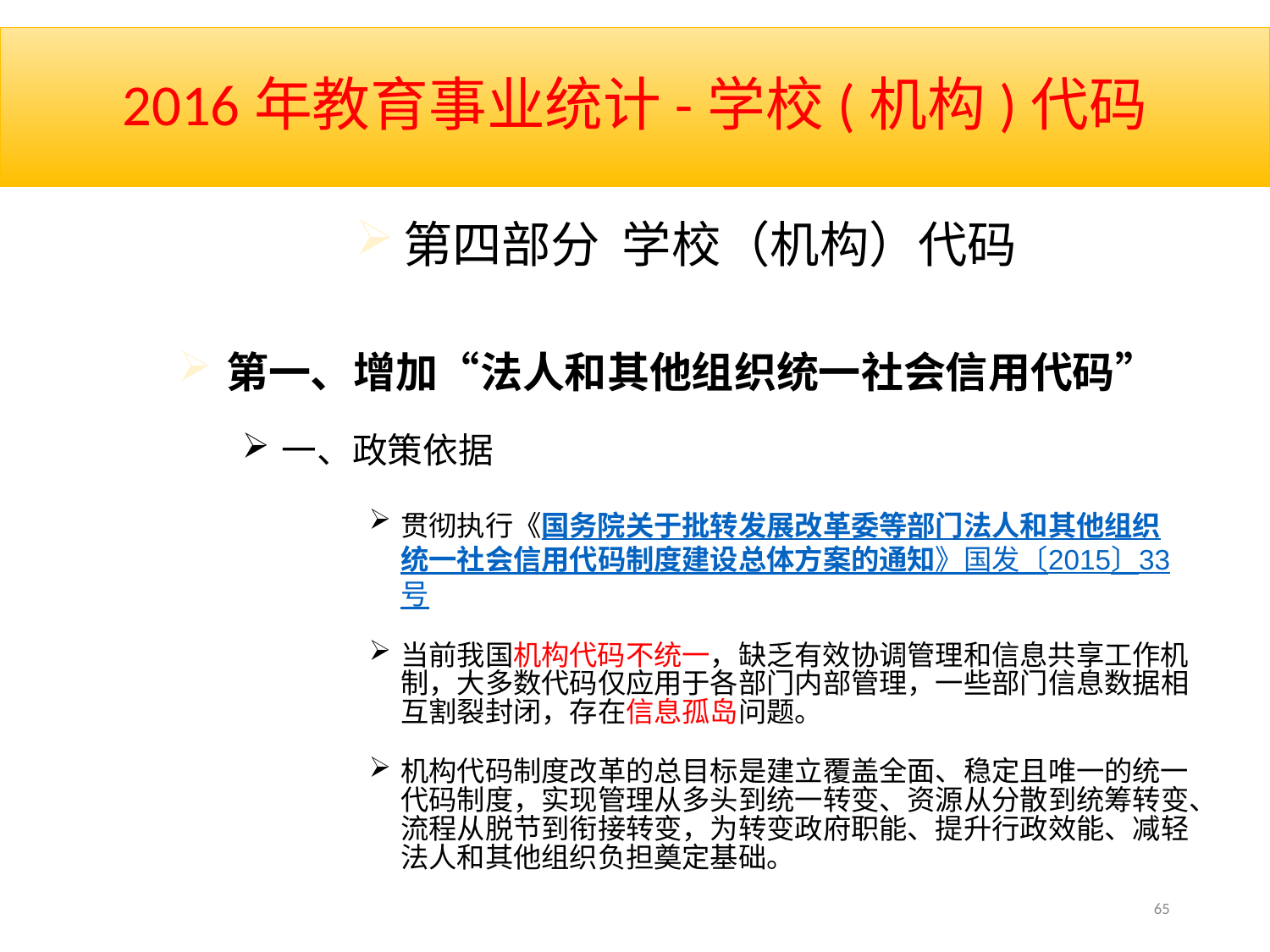

# 2016年教育事业统计-学校(机构)代码
第四部分  学校（机构）代码

第一、增加“法人和其他组织统一社会信用代码”

一、政策依据

贯彻执行《国务院关于批转发展改革委等部门法人和其他组织统一社会信用代码制度建设总体方案的通知》国发〔2015〕33号

当前我国机构代码不统一，缺乏有效协调管理和信息共享工作机制，大多数代码仅应用于各部门内部管理，一些部门信息数据相互割裂封闭，存在信息孤岛问题。

机构代码制度改革的总目标是建立覆盖全面、稳定且唯一的统一代码制度，实现管理从多头到统一转变、资源从分散到统筹转变、流程从脱节到衔接转变，为转变政府职能、提升行政效能、减轻法人和其他组织负担奠定基础。
65